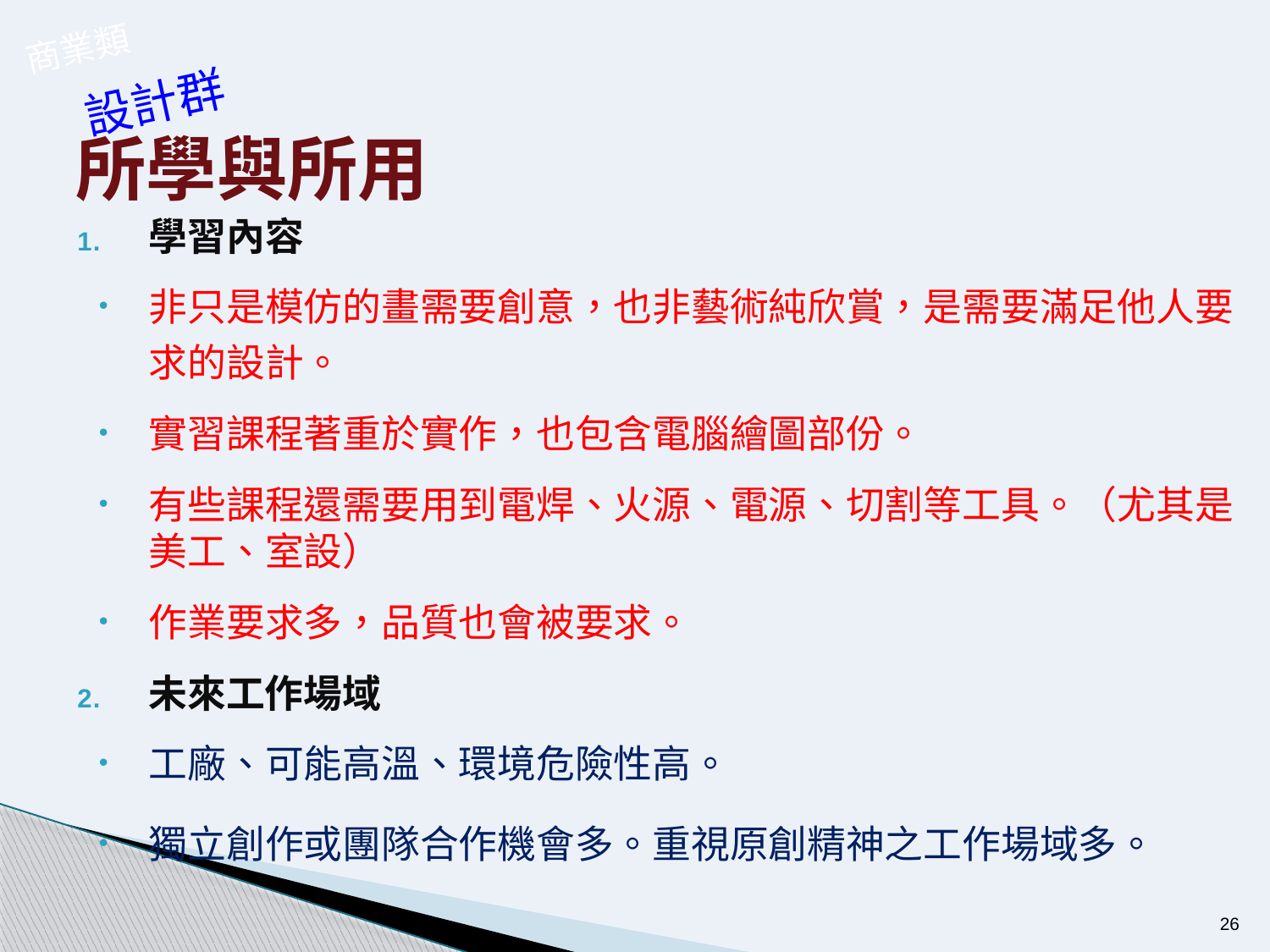

商業類
設計群
# 所學與所用
學習內容
非只是模仿的畫需要創意，也非藝術純欣賞，是需要滿足他人要求的設計。
實習課程著重於實作，也包含電腦繪圖部份。
有些課程還需要用到電焊、火源、電源、切割等工具。（尤其是美工、室設）
作業要求多，品質也會被要求。
未來工作場域
工廠、可能高溫、環境危險性高。
獨立創作或團隊合作機會多。重視原創精神之工作場域多。
26